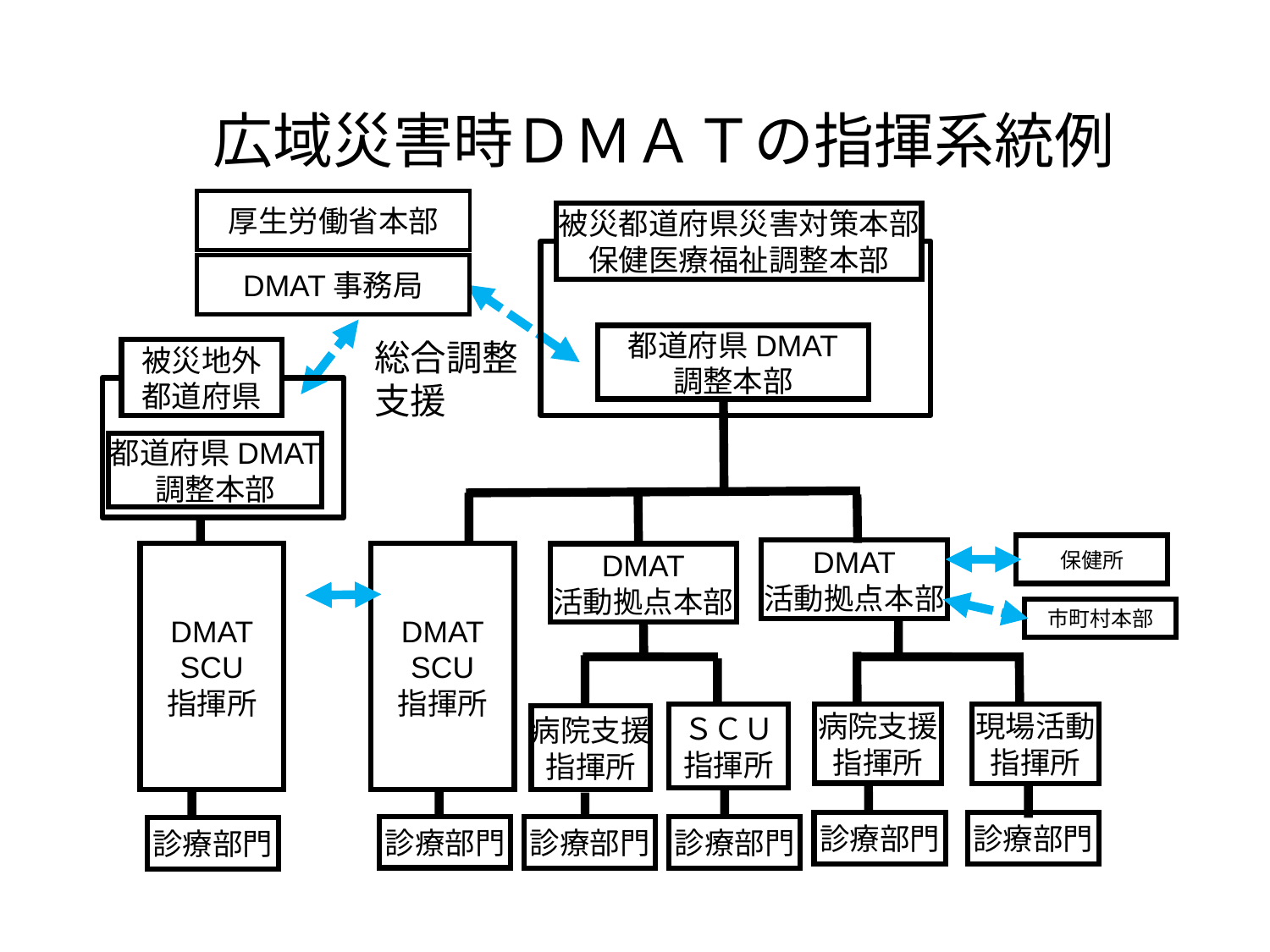

# 広域災害時ＤＭＡＴの指揮系統例
厚生労働省本部
被災都道府県災害対策本部
保健医療福祉調整本部

DMAT事務局

都道府県DMAT
調整本部
総合調整
支援
被災地外
都道府県

都道府県DMAT
調整本部

保健所
DMAT
活動拠点本部
DMAT
SCU
指揮所
DMAT
SCU
指揮所
DMAT
活動拠点本部

市町村本部

病院支援
指揮所
ＳＣＵ
指揮所
現場活動
指揮所
病院支援
指揮所

診療部門
診療部門
診療部門
診療部門
診療部門
診療部門